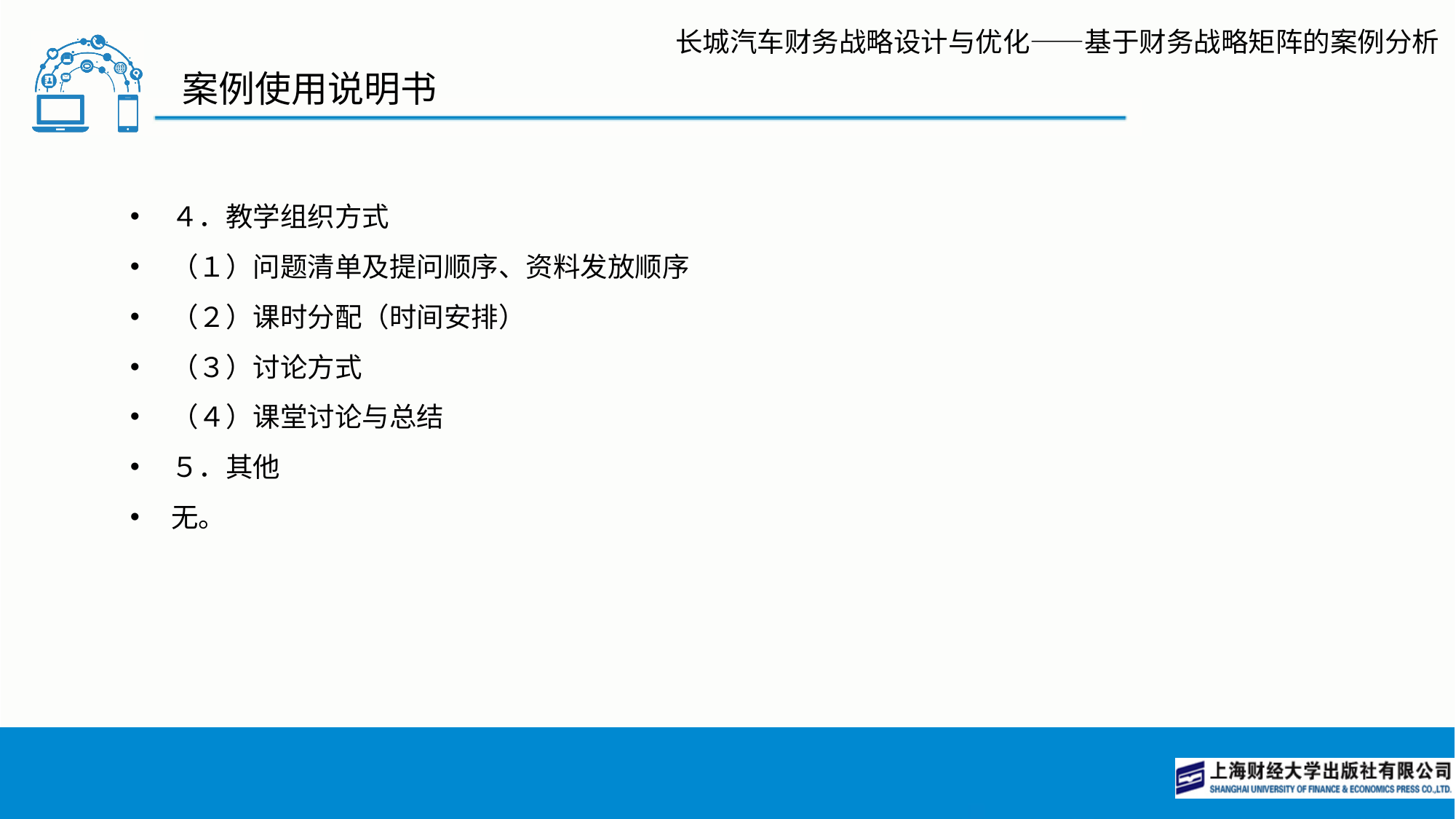

长城汽车财务战略设计与优化——基于财务战略矩阵的案例分析
# 案例使用说明书
４．教学组织方式
（１）问题清单及提问顺序、资料发放顺序
（２）课时分配（时间安排）
（３）讨论方式
（４）课堂讨论与总结
５．其他
无。